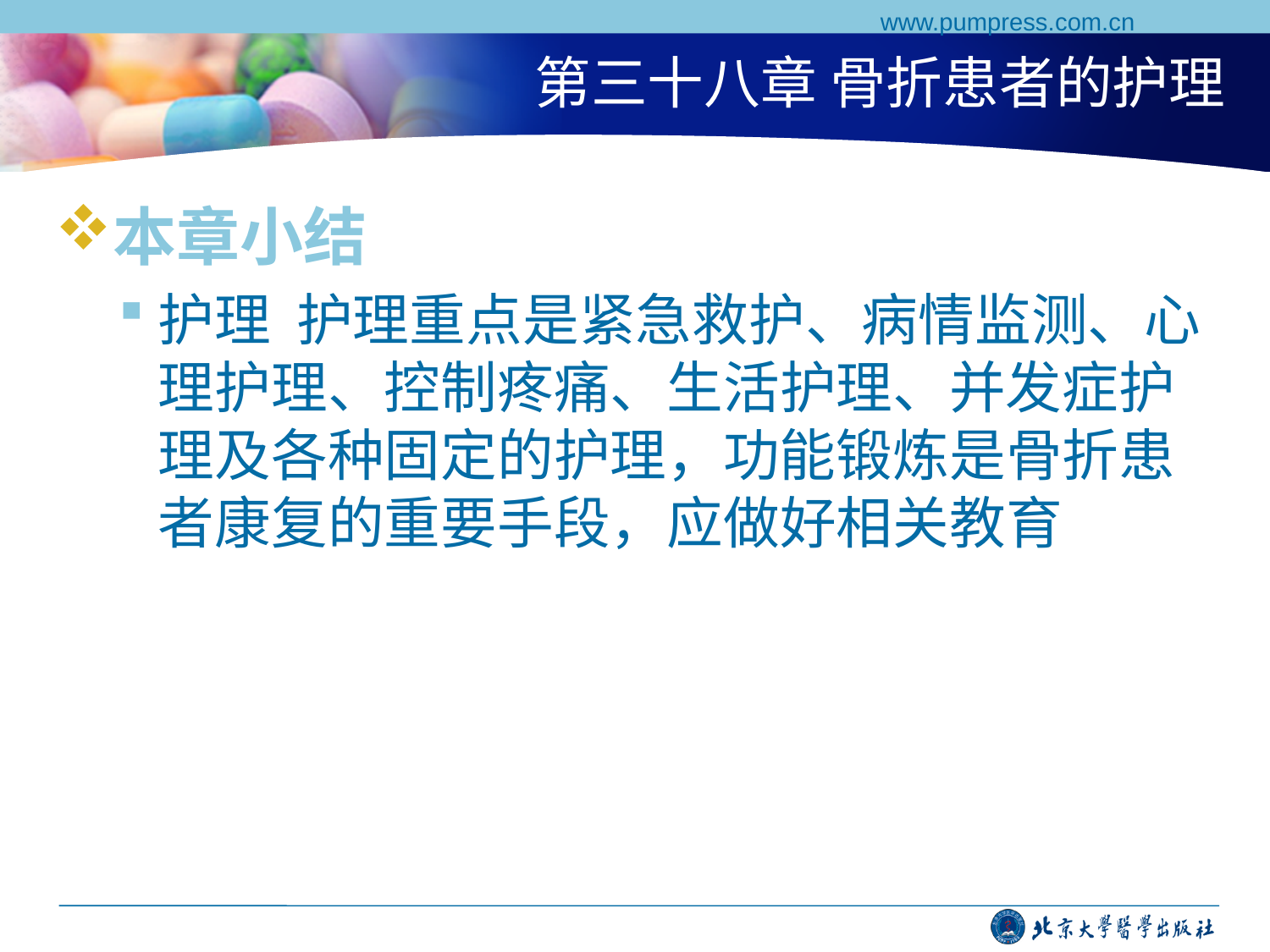

www.pumpress.com.cn
# 第三十八章 骨折患者的护理
本章小结
护理  护理重点是紧急救护、病情监测、心理护理、控制疼痛、生活护理、并发症护理及各种固定的护理，功能锻炼是骨折患者康复的重要手段，应做好相关教育